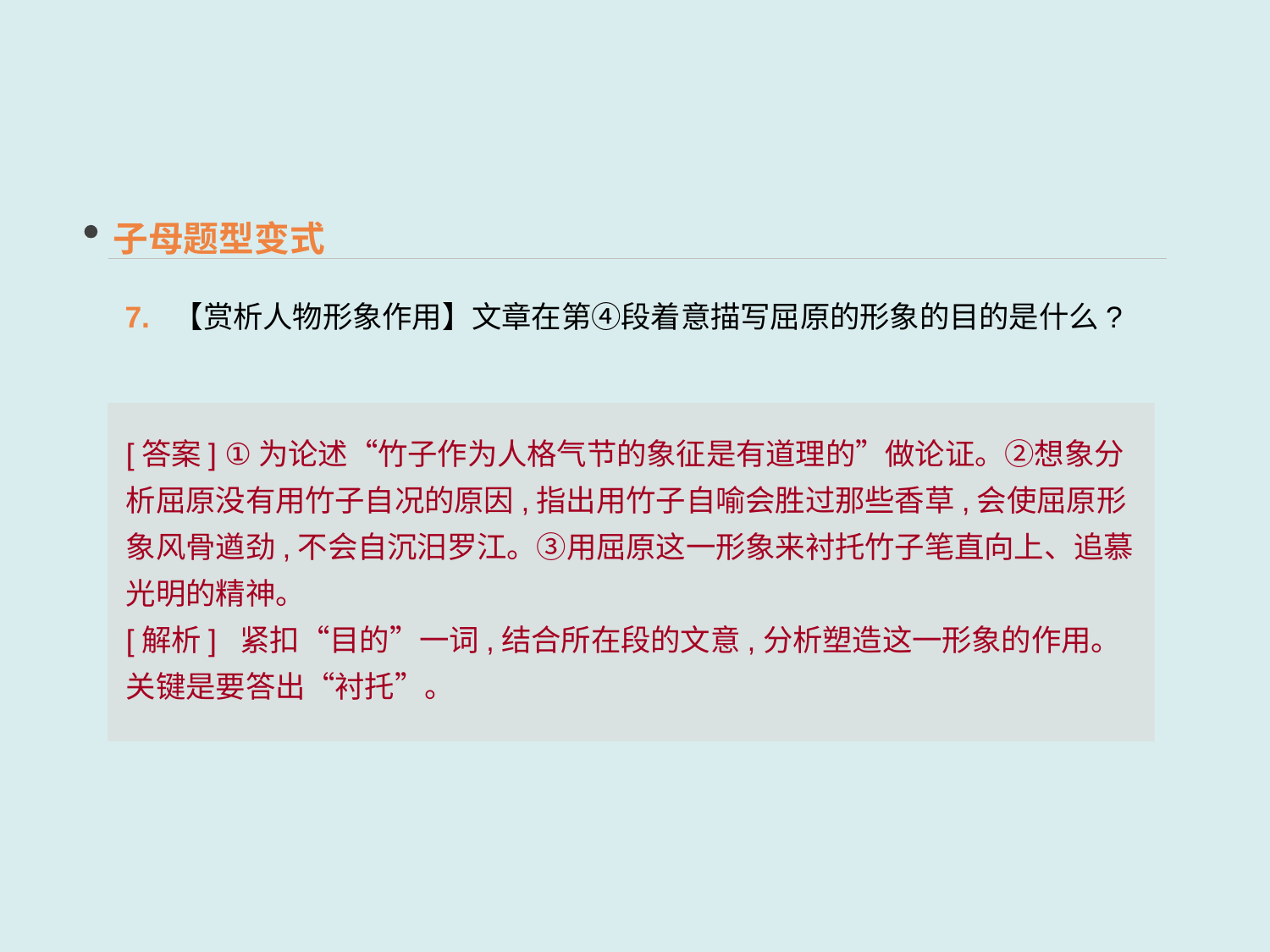

子母题型变式

7.  【赏析人物形象作用】文章在第④段着意描写屈原的形象的目的是什么?

[答案] ①为论述“竹子作为人格气节的象征是有道理的”做论证。②想象分析屈原没有用竹子自况的原因,指出用竹子自喻会胜过那些香草,会使屈原形象风骨遒劲,不会自沉汨罗江。③用屈原这一形象来衬托竹子笔直向上、追慕光明的精神。
[解析]  紧扣“目的”一词,结合所在段的文意,分析塑造这一形象的作用。关键是要答出“衬托”。